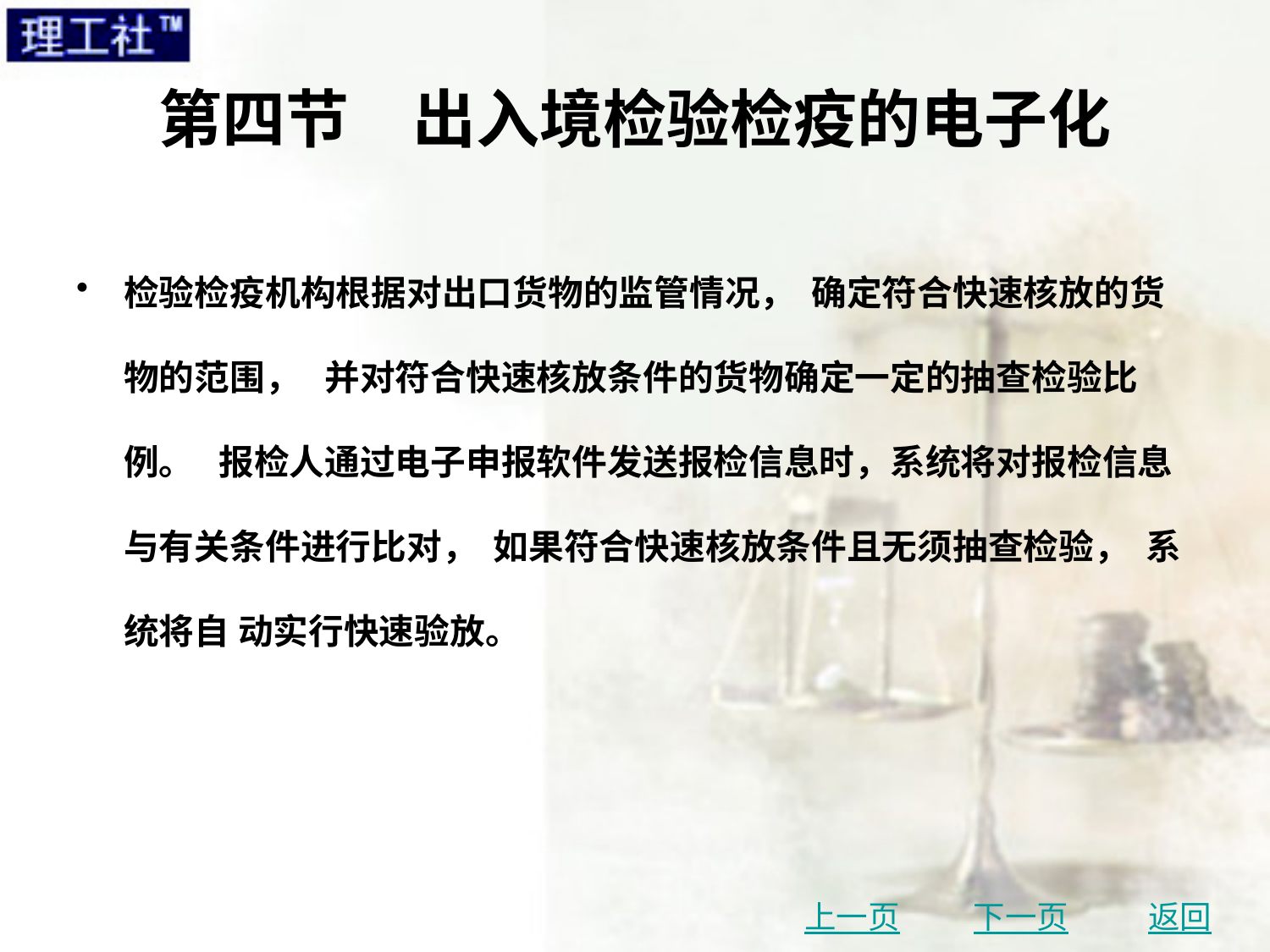

# 第四节　出入境检验检疫的电子化
检验检疫机构根据对出口货物的监管情况，  确定符合快速核放的货物的范围，   并对符合快速核放条件的货物确定一定的抽查检验比例。   报检人通过电子申报软件发送报检信息时，系统将对报检信息与有关条件进行比对，  如果符合快速核放条件且无须抽查检验，  系统将自 动实行快速验放。

上一页
下一页
返回